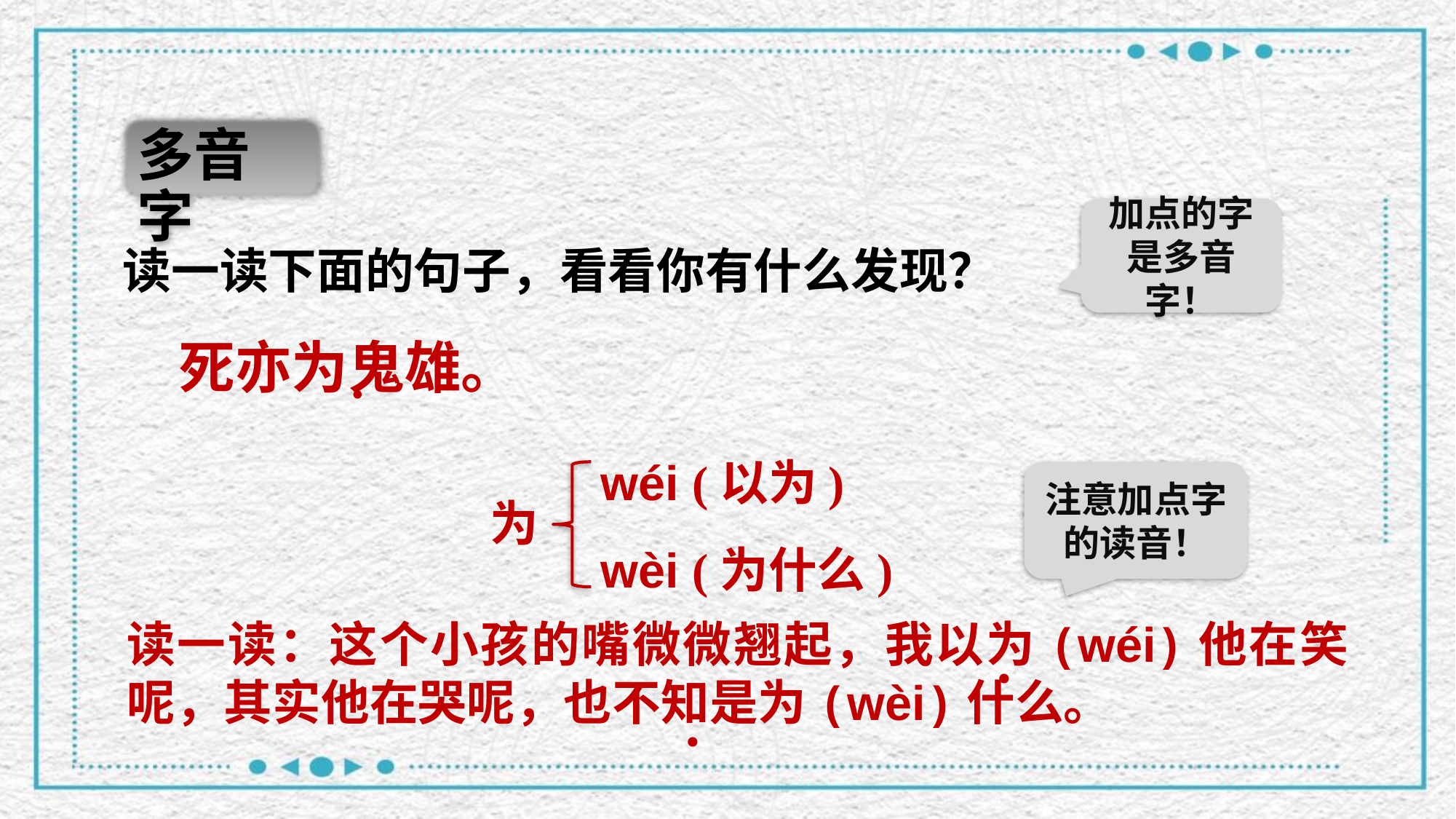

多音字
加点的字是多音字！
读一读下面的句子，看看你有什么发现？
    死亦为鬼雄。
.
wéi (以为)
wèi (为什么)

注意加点字的读音！
为
读一读：这个小孩的嘴微微翘起，我以为(wéi)他在笑呢，其实他在哭呢，也不知是为(wèi)什么。
.
.